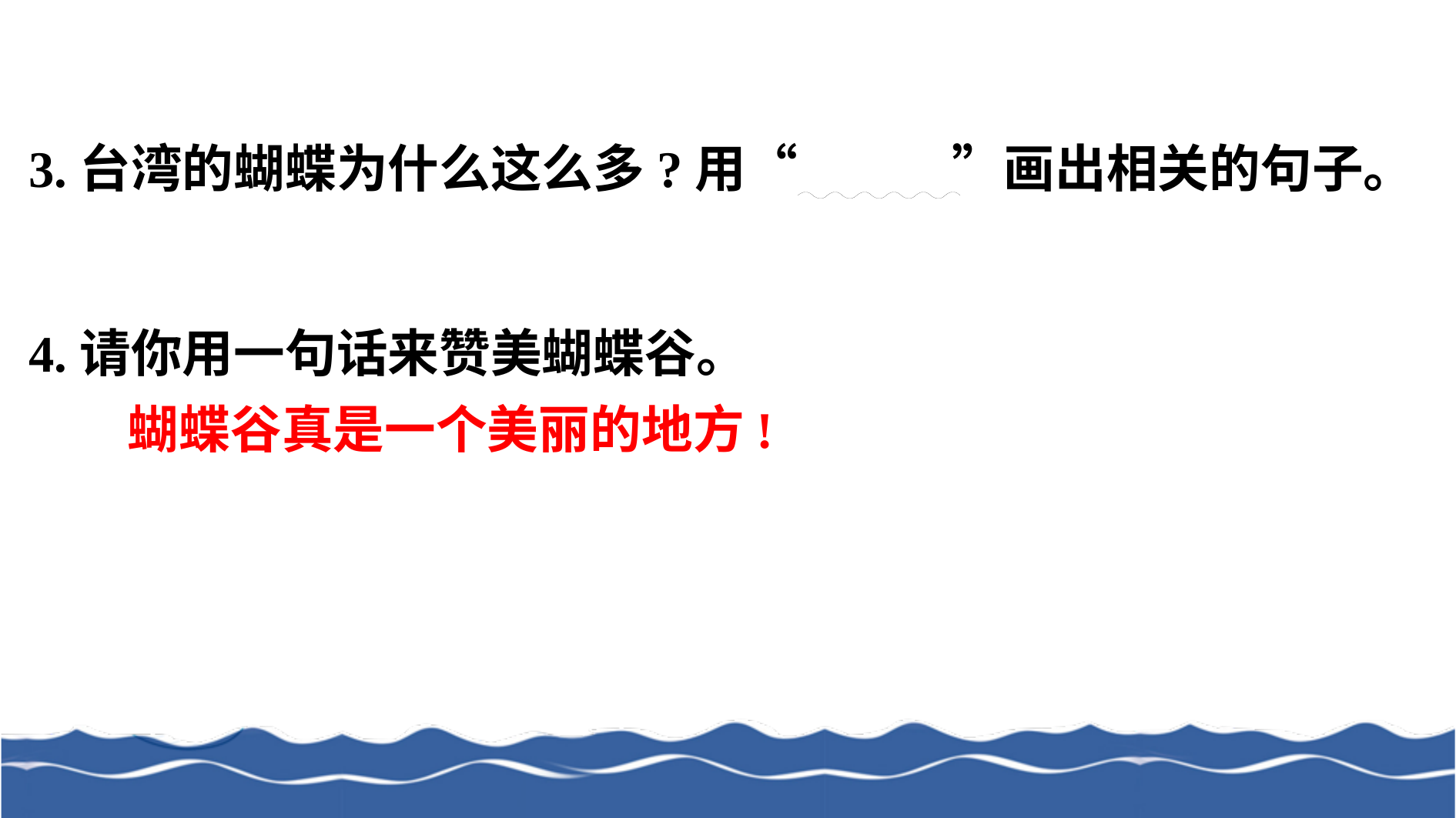

3.台湾的蝴蝶为什么这么多?用“　　　”画出相关的句子。

4.请你用一句话来赞美蝴蝶谷。
蝴蝶谷真是一个美丽的地方!